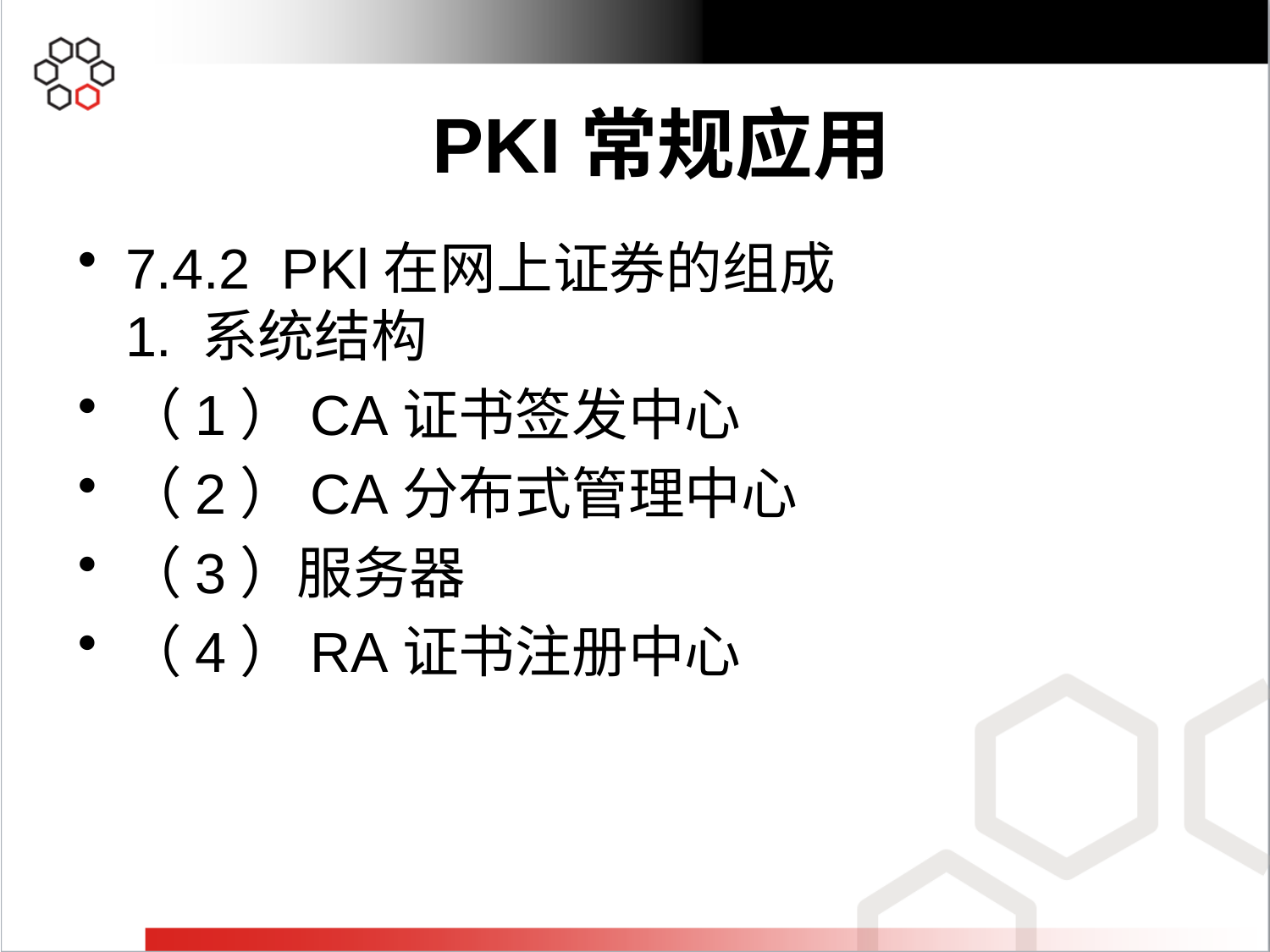

7.4.2  PKl在网上证券的组成
1. 系统结构
（1）CA证书签发中心
（2）CA分布式管理中心
（3）服务器
（4）RA证书注册中心